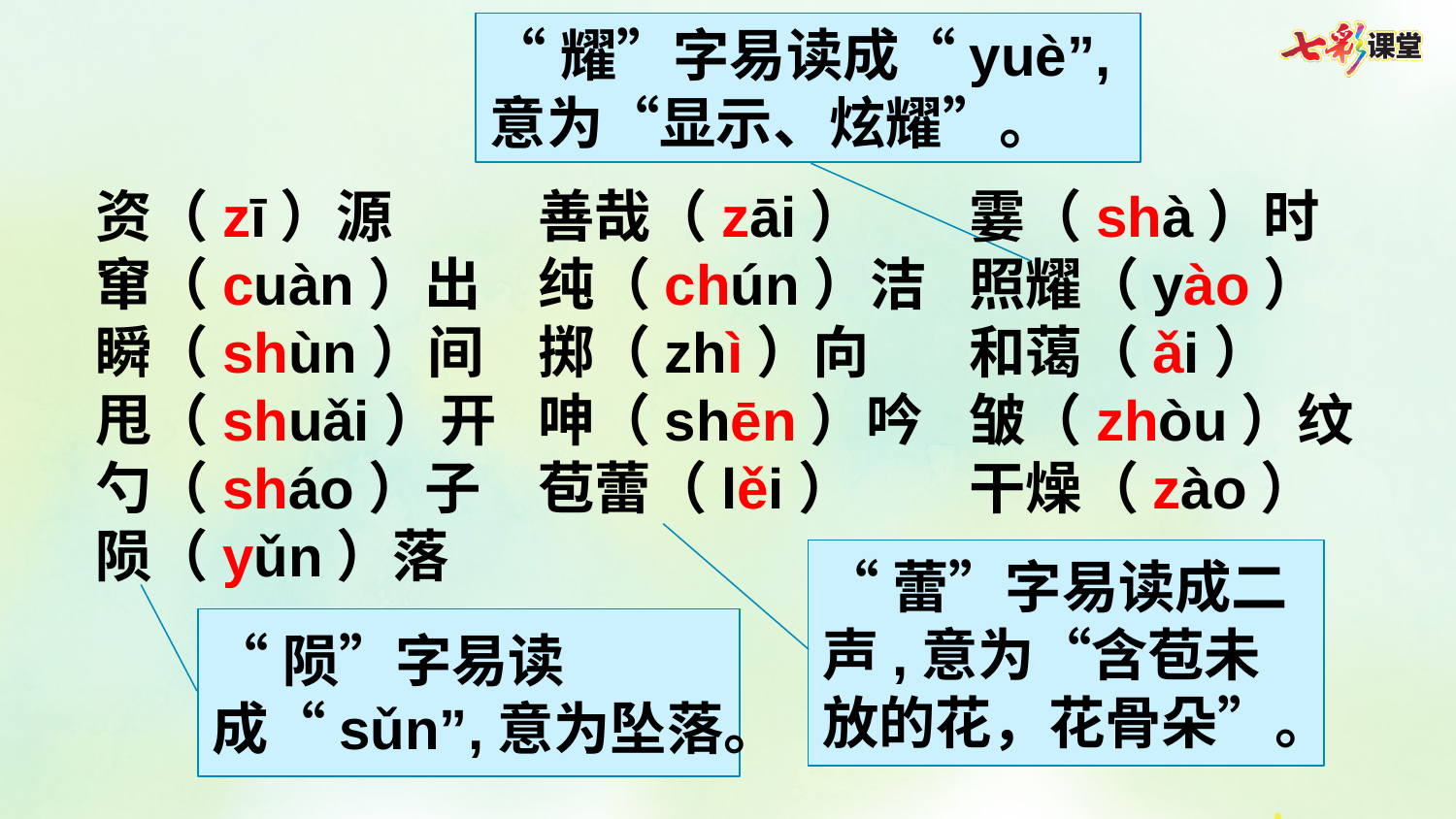

“耀”字易读成“yuè”,意为“显示、炫耀”。
资（zī）源 	善哉（zāi）	霎（shà）时
窜（cuàn）出	纯（chún）洁	照耀（yào）
瞬（shùn）间	掷（zhì）向	和蔼（ǎi）
甩（shuǎi）开	呻（shēn）吟	皱（zhòu）纹
勺（sháo）子	苞蕾（lěi）	干燥（zào）
陨（yǔn）落
“蕾”字易读成二声,意为“含苞未放的花，花骨朵”。
“陨”字易读成“sǔn”,意为坠落。